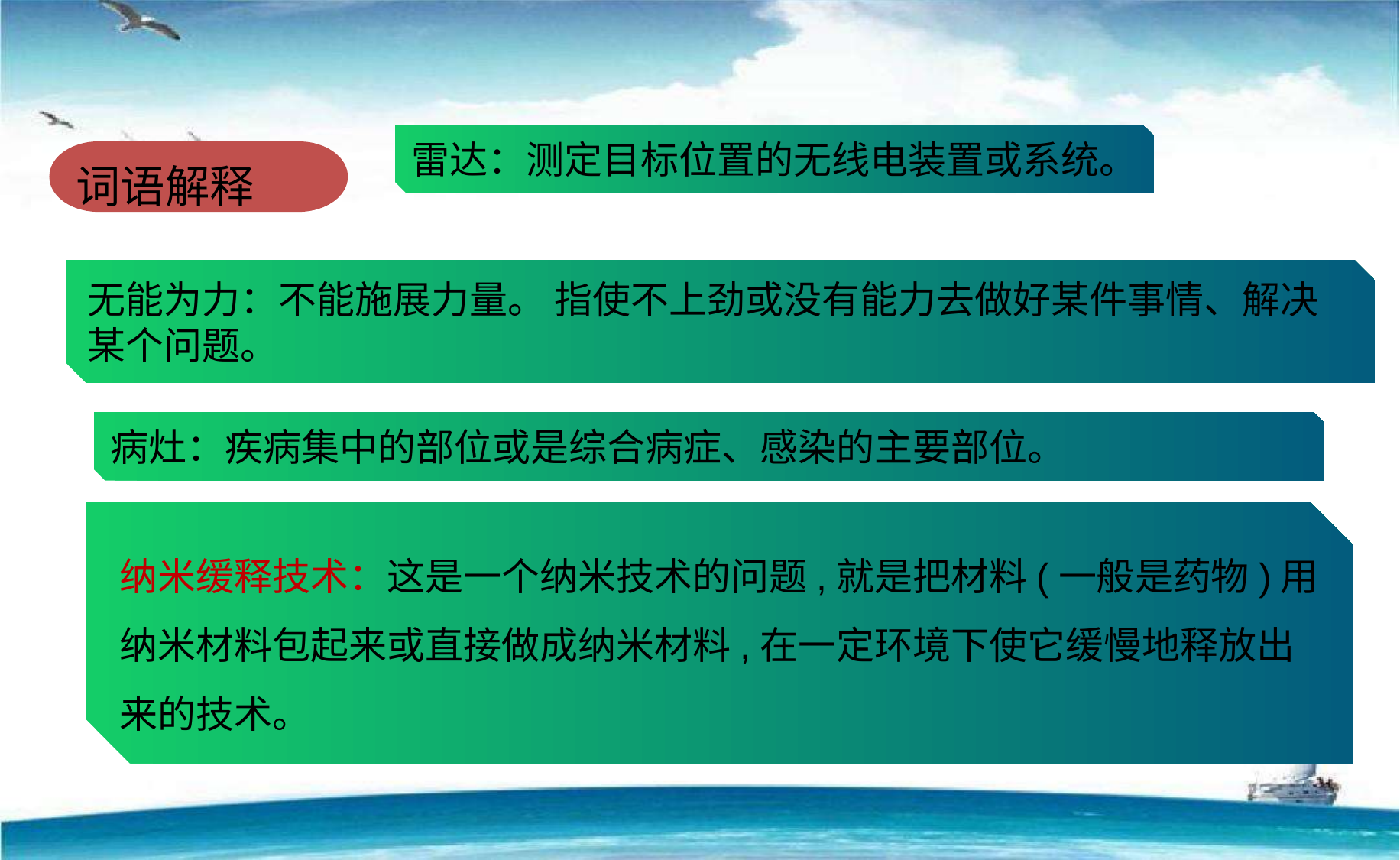

雷达：测定目标位置的无线电装置或系统。
词语解释
无能为力：不能施展力量。 指使不上劲或没有能力去做好某件事情、解决某个问题。
病灶：疾病集中的部位或是综合病症、感染的主要部位。
纳米缓释技术：这是一个纳米技术的问题,就是把材料(一般是药物)用纳米材料包起来或直接做成纳米材料,在一定环境下使它缓慢地释放出来的技术。